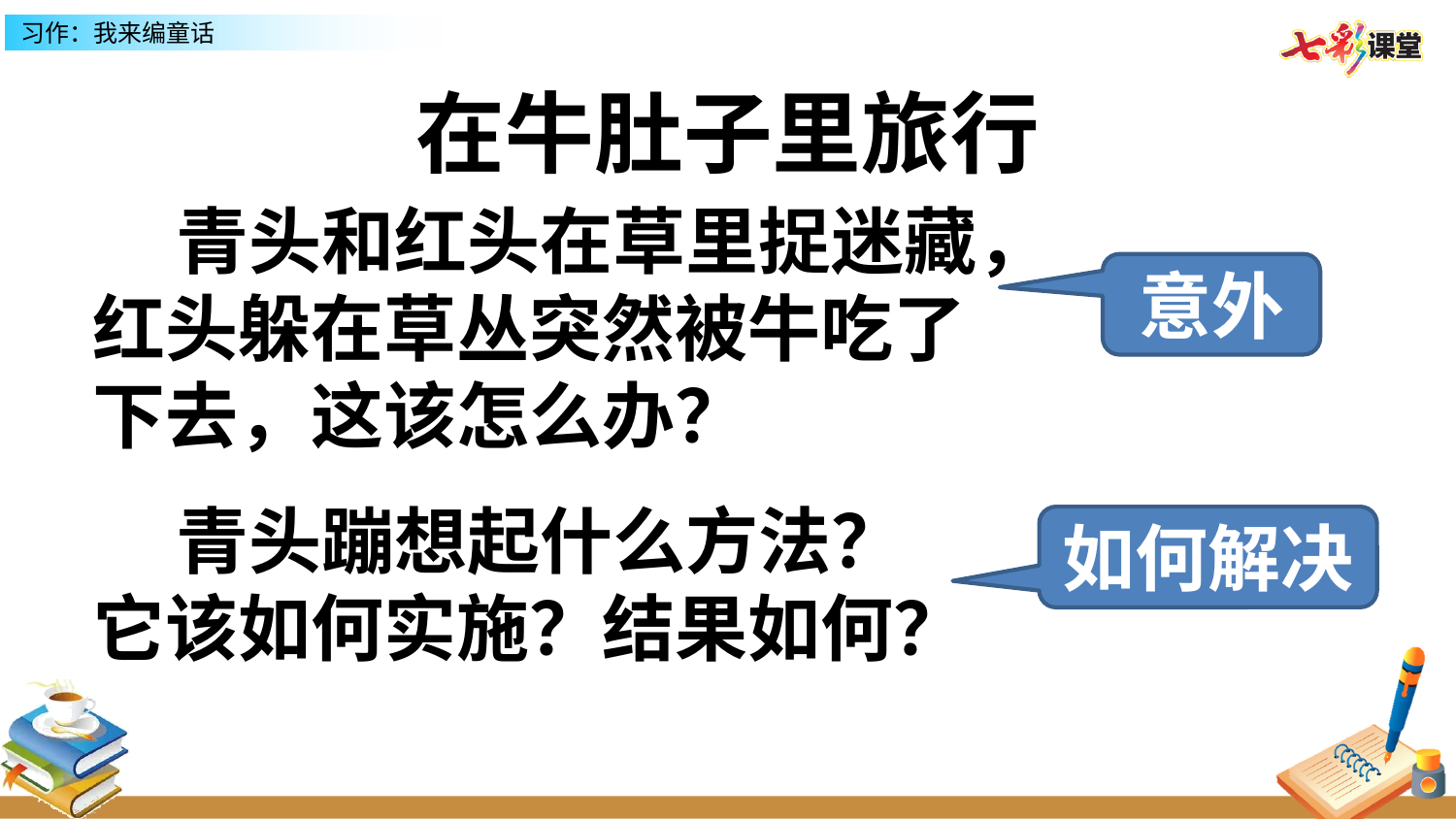

在牛肚子里旅行
    青头和红头在草里捉迷藏，红头躲在草丛突然被牛吃了下去，这该怎么办？
意外
    青头蹦想起什么方法？它该如何实施？结果如何？
如何解决